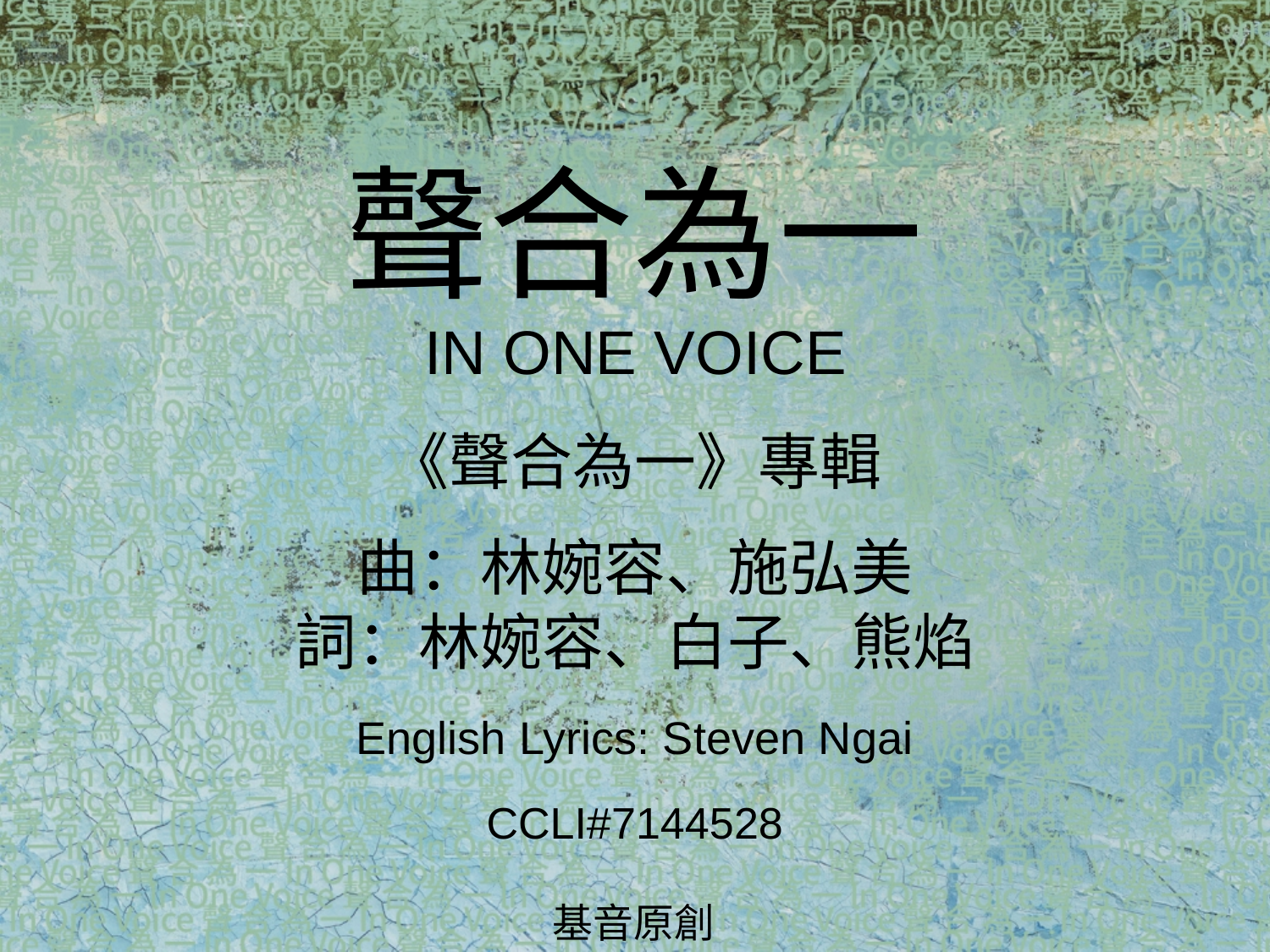

聲合為一
IN ONE VOICE

# 《聲合為一》專輯 曲：林婉容、施弘美 詞：林婉容、白子、熊焰 English Lyrics: Steven Ngai CCLI#7144528
基音原創